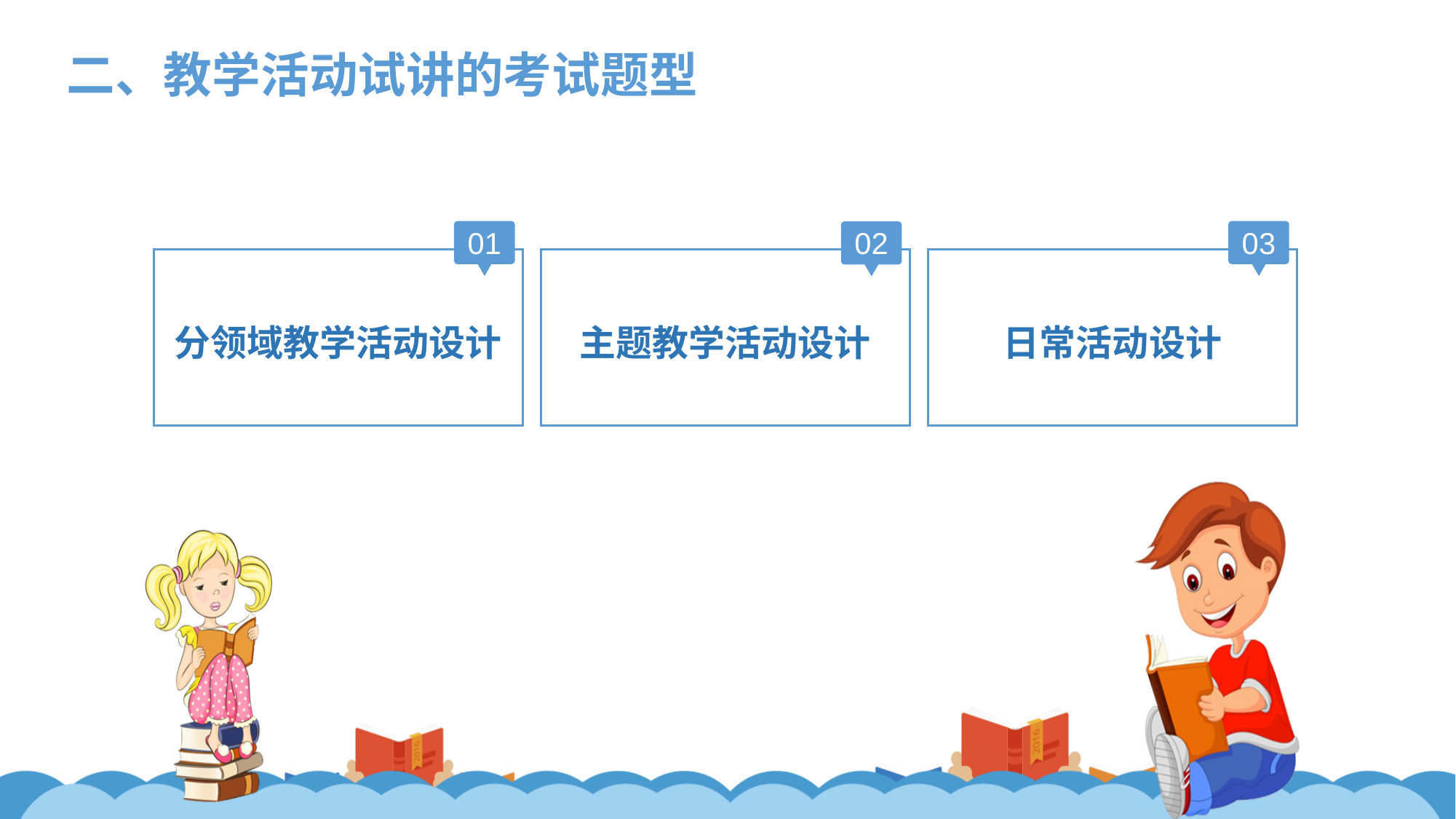

LOREM IPSUM DOLOR
二、教学活动试讲的考试题型
01
03
02
分领域教学活动设计
日常活动设计
主题教学活动设计